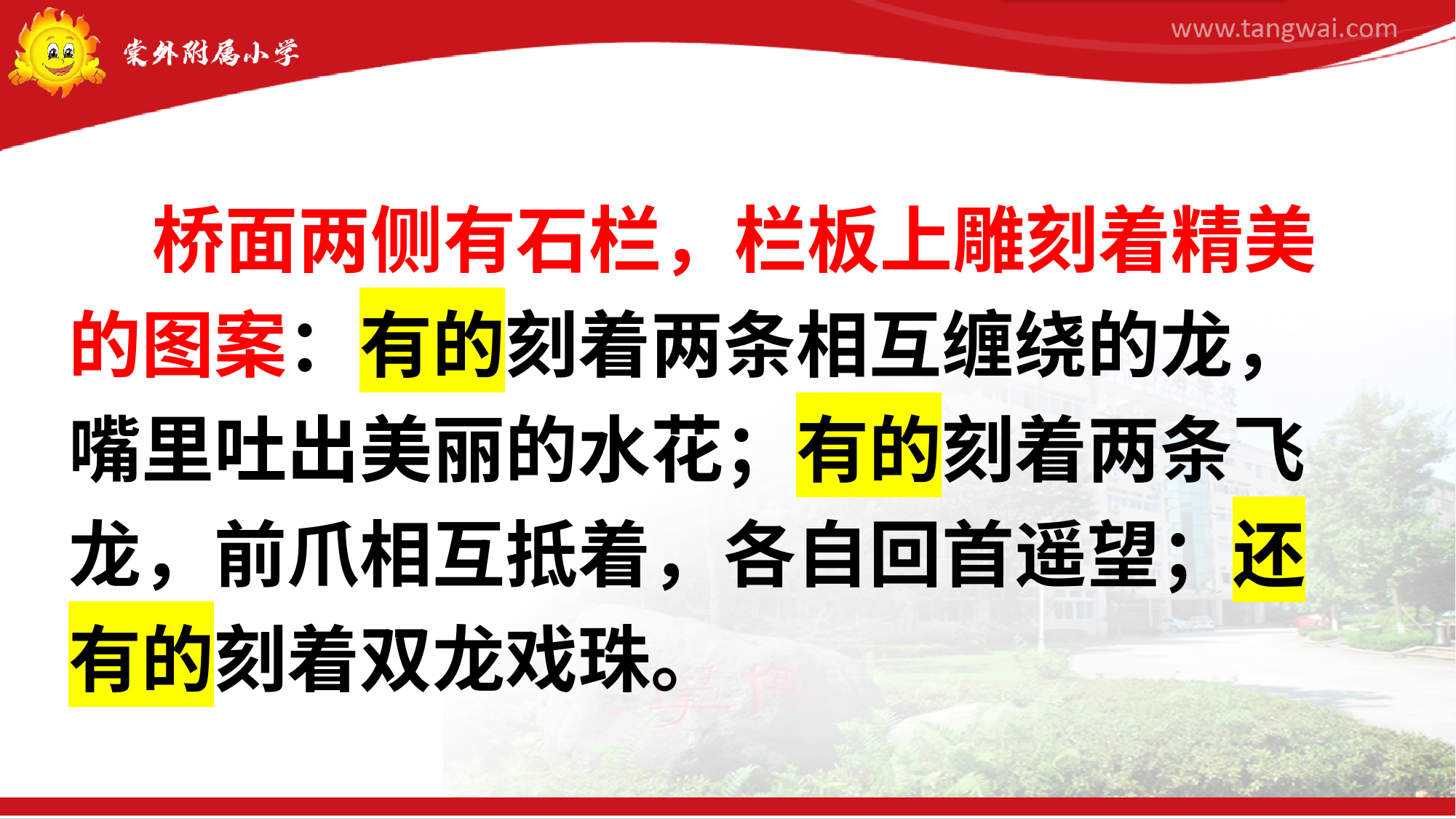

桥面两侧有石栏，栏板上雕刻着精美的图案：有的刻着两条相互缠绕的龙，嘴里吐出美丽的水花；有的刻着两条飞龙，前爪相互抵着，各自回首遥望；还有的刻着双龙戏珠。